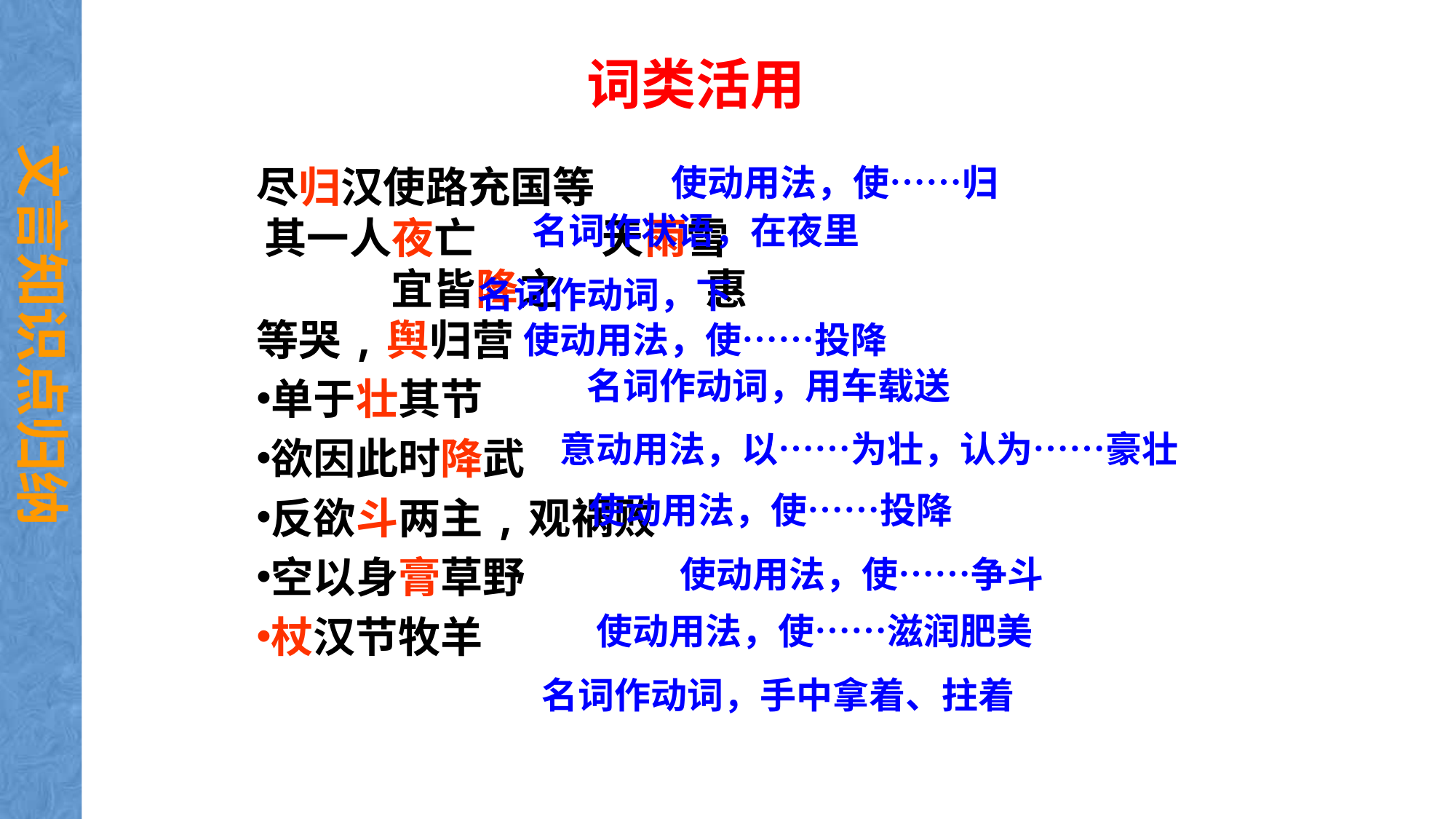

词类活用
文言知识点归纳
尽归汉使路充国等                     其一人夜亡             天雨雪                 宜皆降之               惠等哭,舆归营
单于壮其节
欲因此时降武
反欲斗两主,观祸败
空以身膏草野
杖汉节牧羊
使动用法，使……归
名词作状语，在夜里
名词作动词，下
使动用法，使……投降
名词作动词，用车载送
意动用法，以……为壮，认为……豪壮
使动用法，使……投降
使动用法，使……争斗
使动用法，使……滋润肥美
名词作动词，手中拿着、拄着